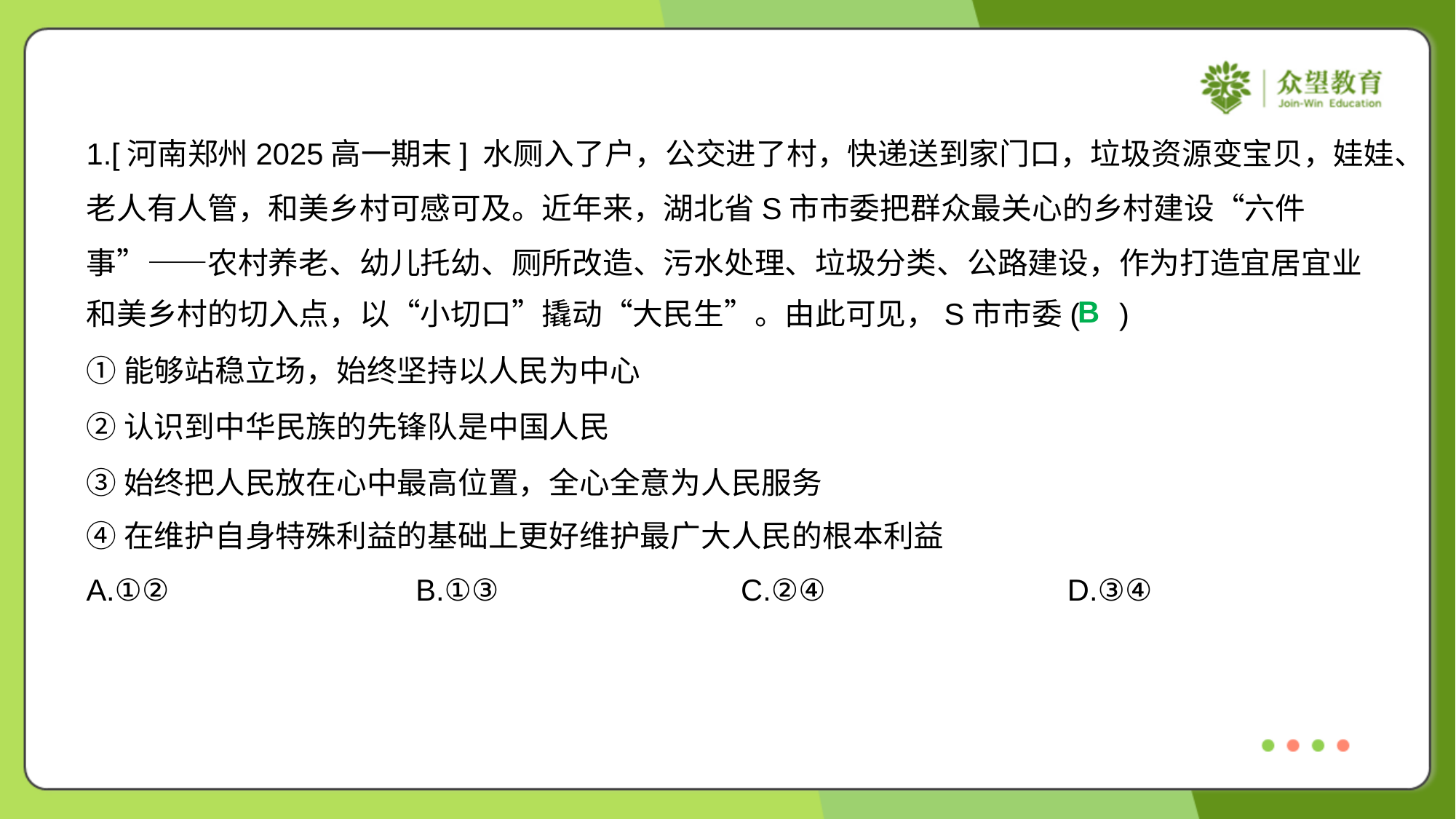

1.[河南郑州2025高一期末] 水厕入了户，公交进了村，快递送到家门口，垃圾资源变宝贝，娃娃、
老人有人管，和美乡村可感可及。近年来，湖北省S市市委把群众最关心的乡村建设“六件
事”——农村养老、幼儿托幼、厕所改造、污水处理、垃圾分类、公路建设，作为打造宜居宜业
和美乡村的切入点，以“小切口”撬动“大民生”。由此可见，S市市委(     )
B
①能够站稳立场，始终坚持以人民为中心
②认识到中华民族的先锋队是中国人民
③始终把人民放在心中最高位置，全心全意为人民服务
④在维护自身特殊利益的基础上更好维护最广大人民的根本利益
A.①②	B.①③	C.②④	D.③④